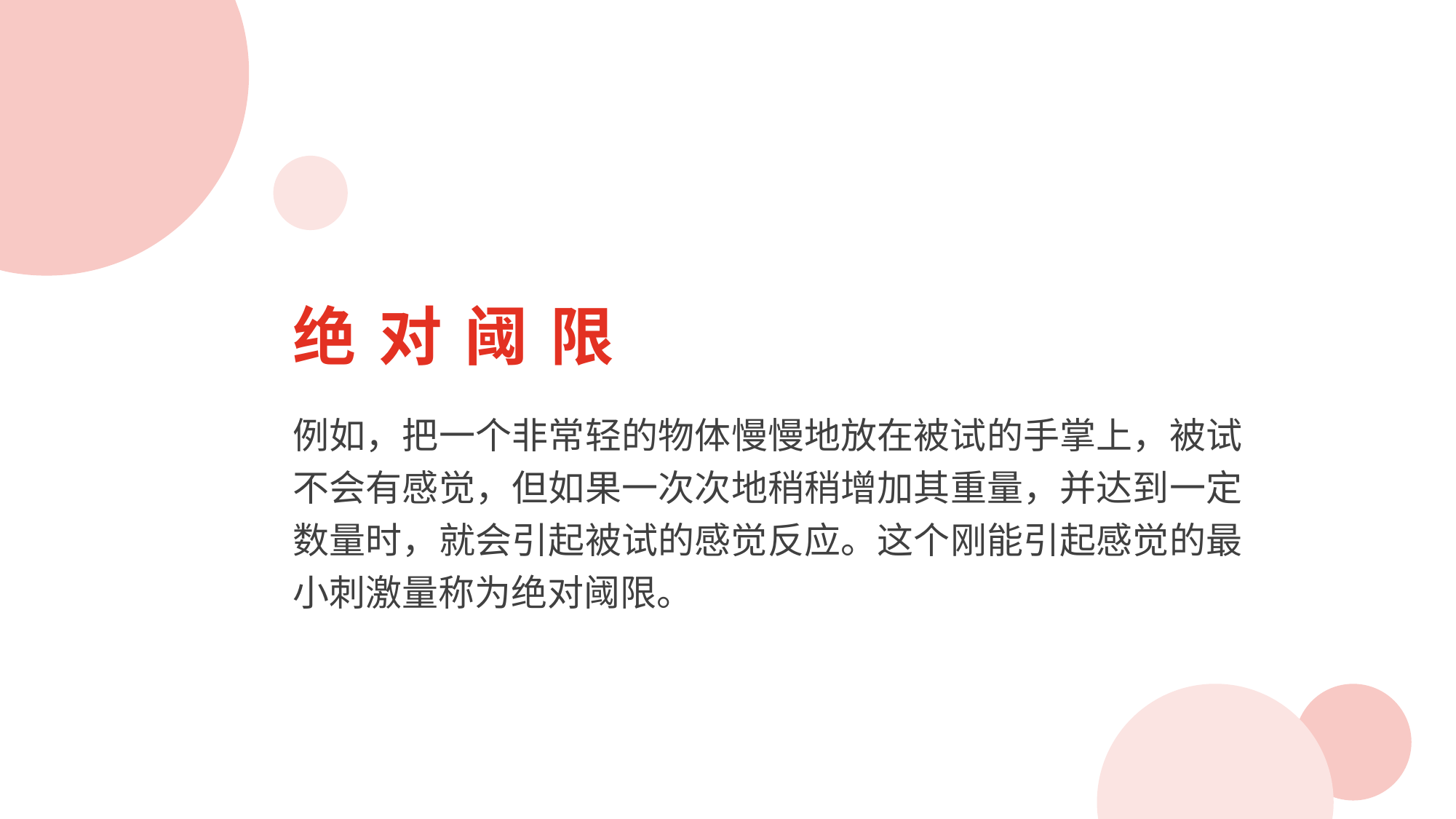

绝 对 阈 限
例如，把一个非常轻的物体慢慢地放在被试的手掌上，被试不会有感觉，但如果一次次地稍稍增加其重量，并达到一定数量时，就会引起被试的感觉反应。这个刚能引起感觉的最小刺激量称为绝对阈限。